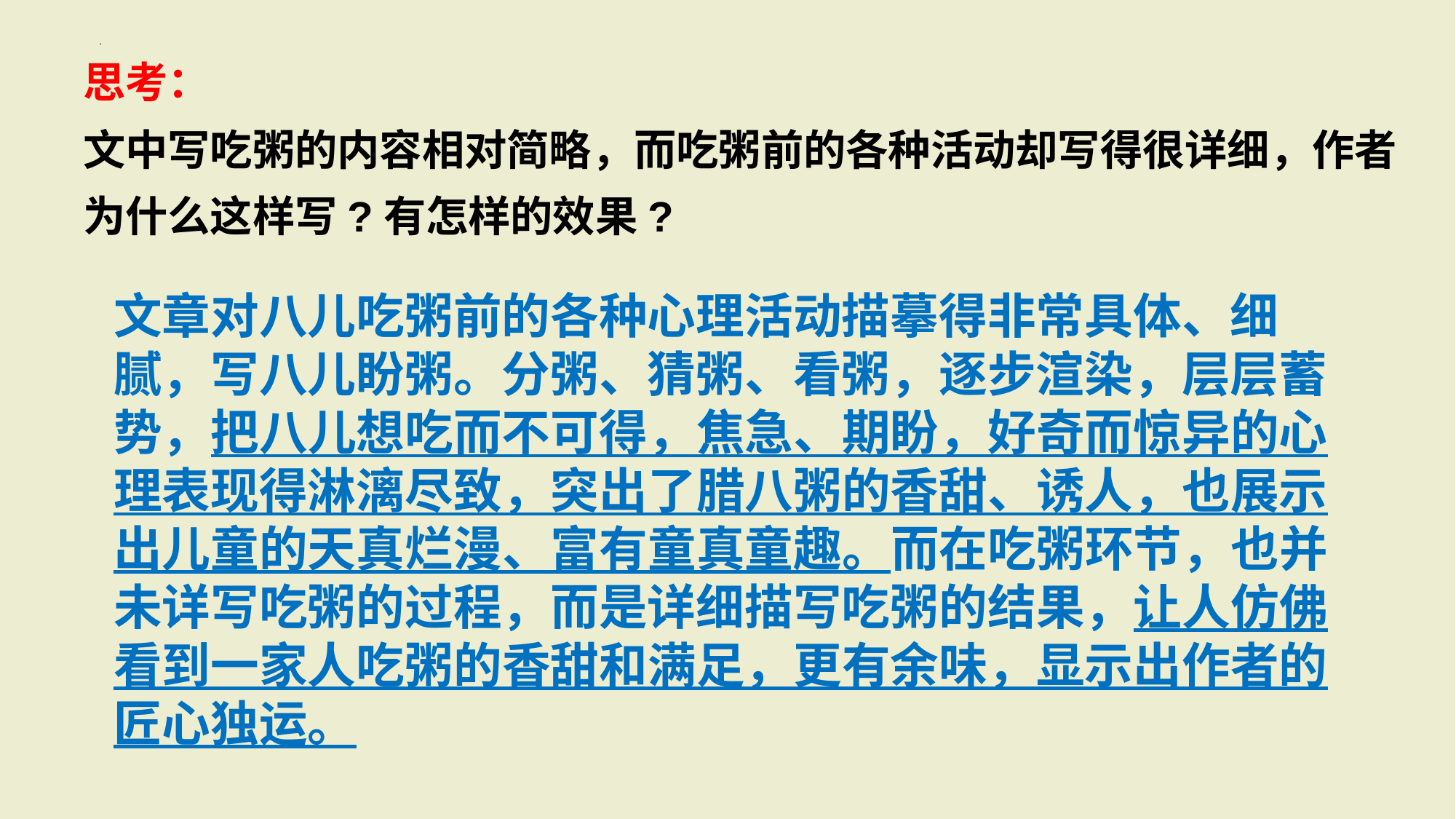

思考：
文中写吃粥的内容相对简略，而吃粥前的各种活动却写得很详细，作者为什么这样写?有怎样的效果?

文章对八儿吃粥前的各种心理活动描摹得非常具体、细腻，写八儿盼粥。分粥、猜粥、看粥，逐步渲染，层层蓄势，把八儿想吃而不可得，焦急、期盼，好奇而惊异的心理表现得淋漓尽致，突出了腊八粥的香甜、诱人，也展示出儿童的天真烂漫、富有童真童趣。而在吃粥环节，也并未详写吃粥的过程，而是详细描写吃粥的结果，让人仿佛看到一家人吃粥的香甜和满足，更有余味，显示出作者的匠心独运。